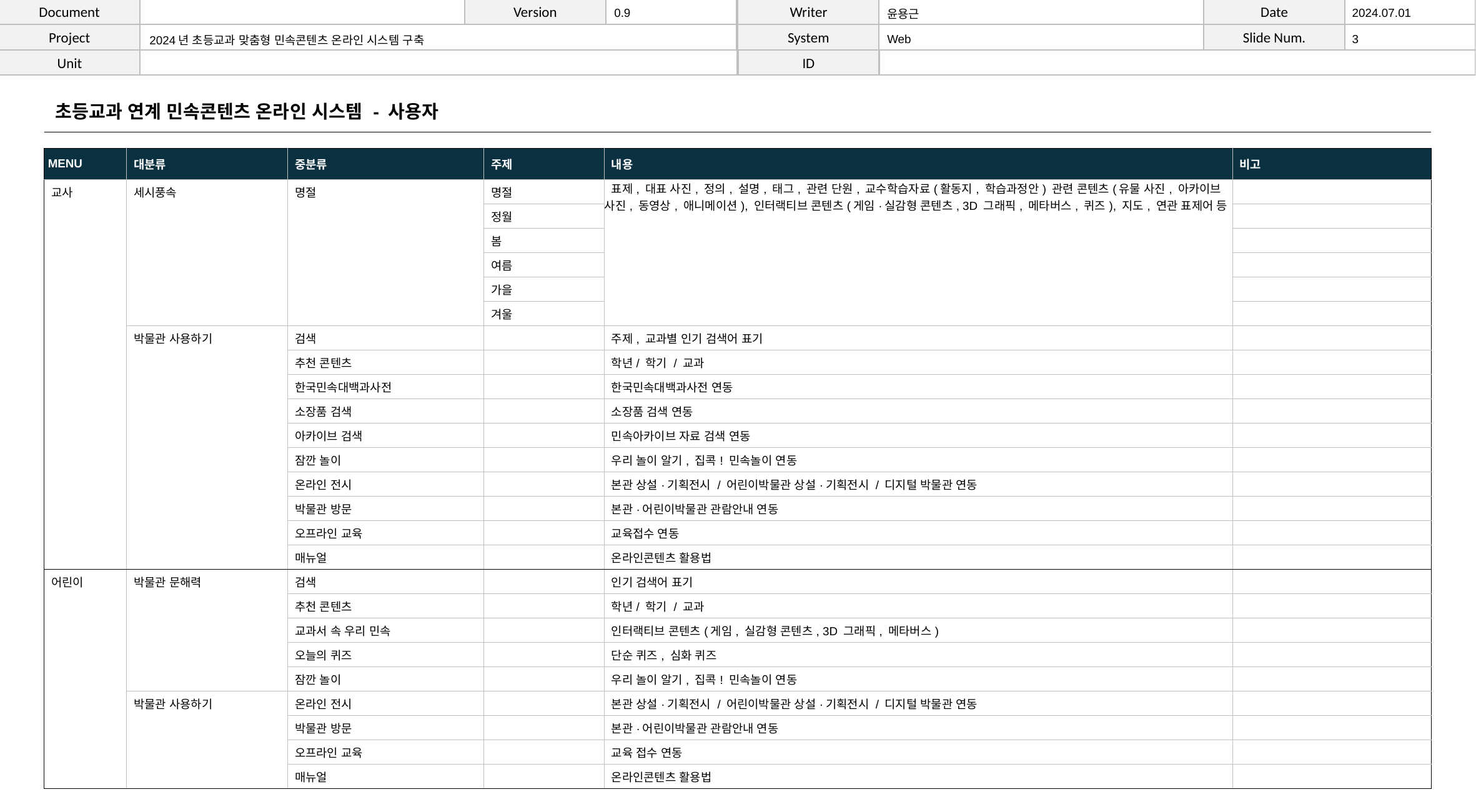

|  |  |  | 0.9 |  | 윤용근 |  | 2024.07.01 |
| --- | --- | --- | --- | --- | --- | --- | --- |
|  | 2024년 초등교과 맞춤형 민속콘텐츠 온라인 시스템 구축 |  |  |  | Web |  | 3 |
|  |  |  |  |  |  |  |  |
| 초등교과 연계 민속콘텐츠 온라인 시스템 - 사용자 |  |  |  |  |  |
| --- | --- | --- | --- | --- | --- |
|  |  |  |  |  |  |
| MENU | 대분류 | 중분류 | 주제 | 내용 | 비고 |
| 교사 | 세시풍속 | 명절 | 명절 | 표제, 대표 사진, 정의, 설명, 태그, 관련 단원, 교수학습자료(활동지, 학습과정안) 관련 콘텐츠(유물 사진, 아카이브 사진, 동영상, 애니메이션), 인터랙티브 콘텐츠(게임·실감형 콘텐츠, 3D 그래픽, 메타버스, 퀴즈), 지도, 연관 표제어 등 |  |
|  |  |  | 정월 |  |  |
|  |  |  | 봄 |  |  |
|  |  |  | 여름 |  |  |
|  |  |  | 가을 |  |  |
|  |  |  | 겨울 |  |  |
|  | 박물관 사용하기 | 검색 |  | 주제, 교과별 인기 검색어 표기 |  |
|  |  | 추천 콘텐츠 |  | 학년/ 학기 / 교과 |  |
|  |  | 한국민속대백과사전 |  | 한국민속대백과사전 연동 |  |
|  |  | 소장품 검색 |  | 소장품 검색 연동 |  |
|  |  | 아카이브 검색 |  | 민속아카이브 자료 검색 연동 |  |
|  |  | 잠깐 놀이 |  | 우리 놀이 알기, 집콕! 민속놀이 연동 |  |
|  |  | 온라인 전시 |  | 본관 상설·기획전시 / 어린이박물관 상설·기획전시 / 디지털 박물관 연동 |  |
|  |  | 박물관 방문 |  | 본관·어린이박물관 관람안내 연동 |  |
|  |  | 오프라인 교육 |  | 교육접수 연동 |  |
|  |  | 매뉴얼 |  | 온라인콘텐츠 활용법 |  |
| 어린이 | 박물관 문해력 | 검색 |  | 인기 검색어 표기 |  |
|  |  | 추천 콘텐츠 |  | 학년/ 학기 / 교과 |  |
|  |  | 교과서 속 우리 민속 |  | 인터랙티브 콘텐츠(게임, 실감형 콘텐츠, 3D 그래픽, 메타버스) |  |
|  |  | 오늘의 퀴즈 |  | 단순 퀴즈, 심화 퀴즈 |  |
|  |  | 잠깐 놀이 |  | 우리 놀이 알기, 집콕! 민속놀이 연동 |  |
|  | 박물관 사용하기 | 온라인 전시 |  | 본관 상설·기획전시 / 어린이박물관 상설·기획전시 / 디지털 박물관 연동 |  |
|  |  | 박물관 방문 |  | 본관·어린이박물관 관람안내 연동 |  |
|  |  | 오프라인 교육 |  | 교육 접수 연동 |  |
|  |  | 매뉴얼 |  | 온라인콘텐츠 활용법 |  |